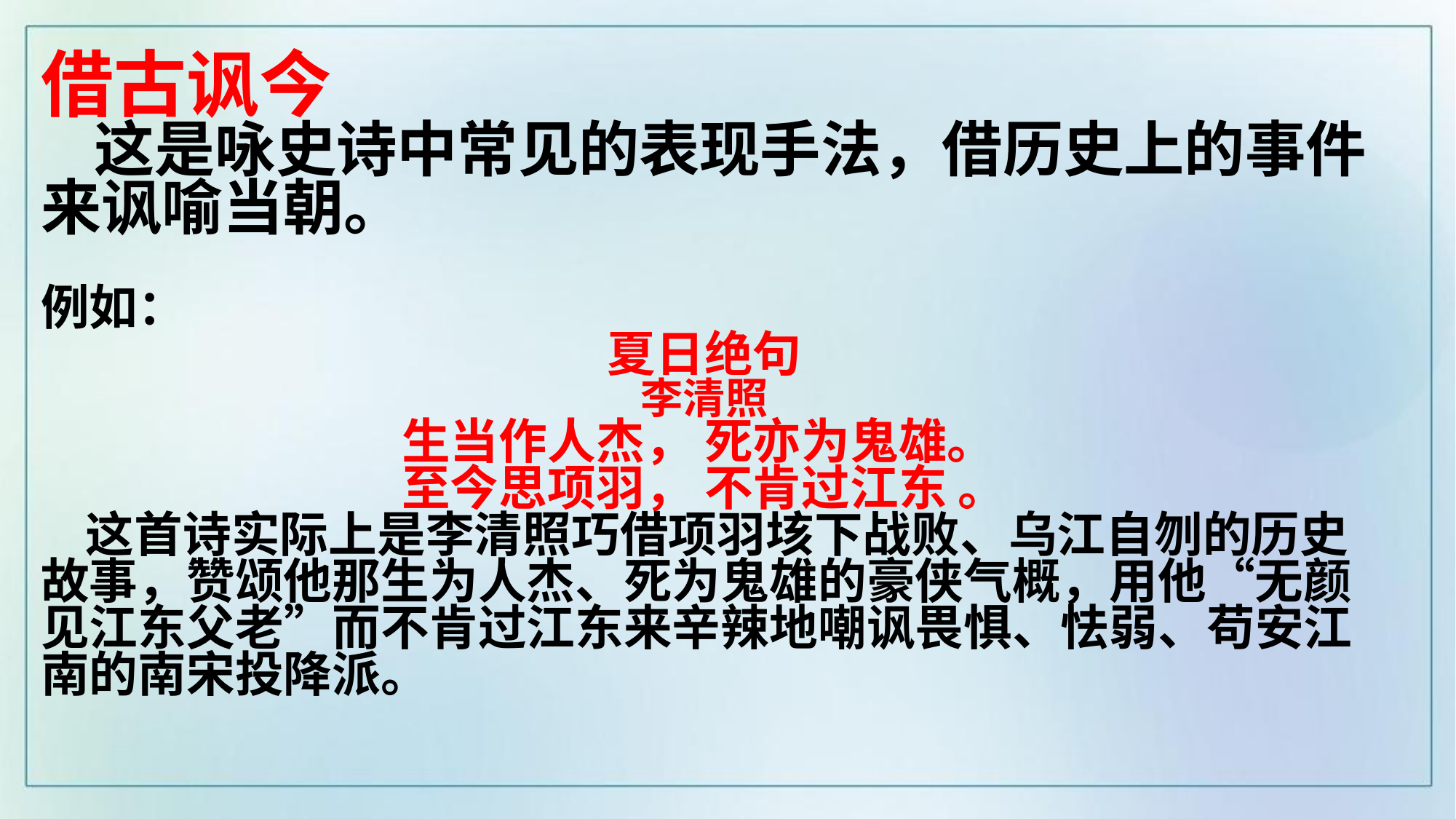

借古讽今
     这是咏史诗中常见的表现手法，借历史上的事件来讽喻当朝。

例如：
夏日绝句
李清照
生当作人杰， 死亦为鬼雄。
至今思项羽， 不肯过江东 。
   这首诗实际上是李清照巧借项羽垓下战败、乌江自刎的历史故事，赞颂他那生为人杰、死为鬼雄的豪侠气概，用他“无颜见江东父老”而不肯过江东来辛辣地嘲讽畏惧、怯弱、苟安江南的南宋投降派。